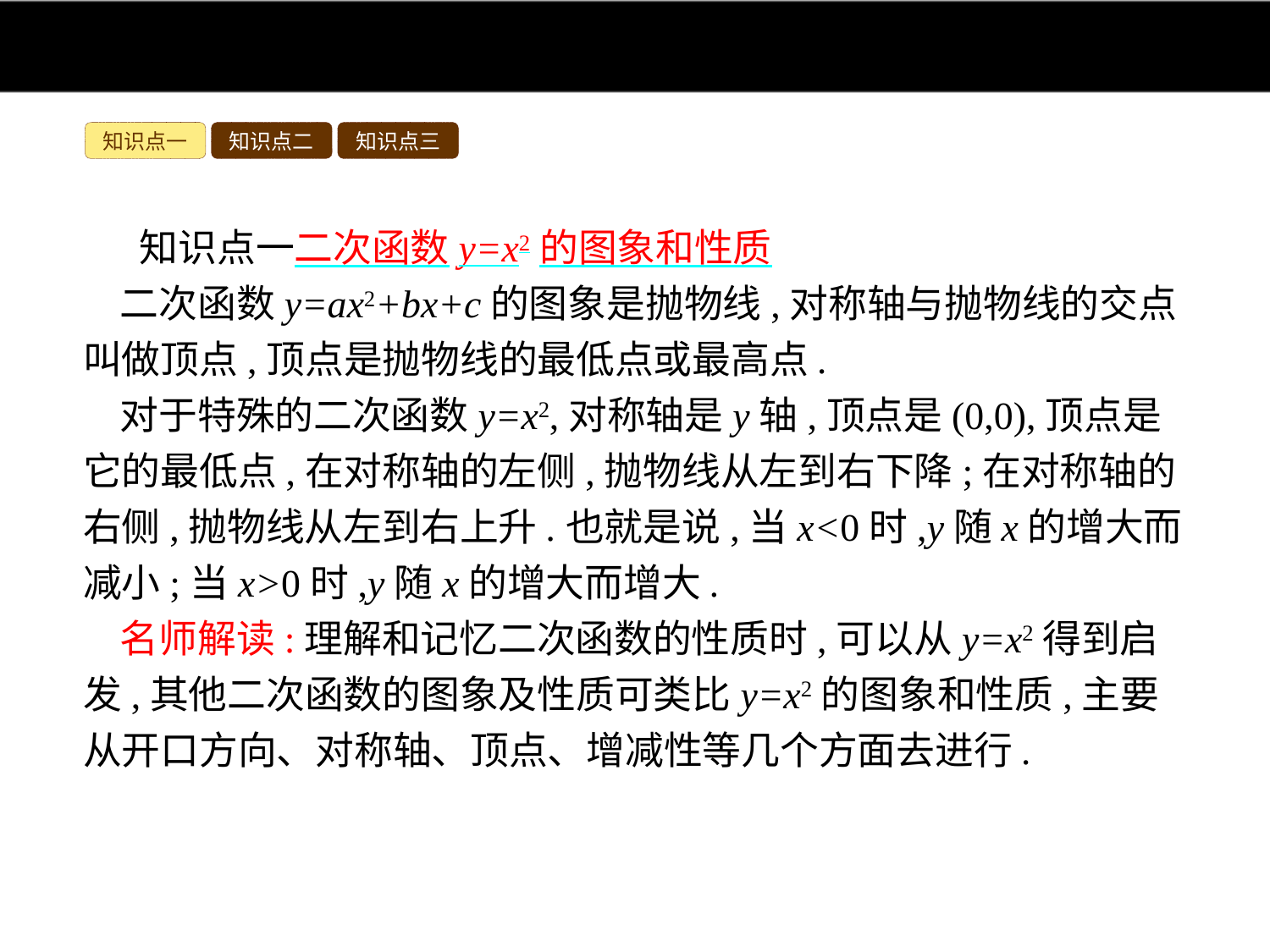

知识点一
知识点二
知识点三
知识点一二次函数y=x2的图象和性质
二次函数y=ax2+bx+c的图象是抛物线,对称轴与抛物线的交点叫做顶点,顶点是抛物线的最低点或最高点.
对于特殊的二次函数y=x2,对称轴是y轴,顶点是(0,0),顶点是它的最低点,在对称轴的左侧,抛物线从左到右下降;在对称轴的右侧,抛物线从左到右上升.也就是说,当x<0时,y随x的增大而减小;当x>0时,y随x的增大而增大.
名师解读:理解和记忆二次函数的性质时,可以从y=x2得到启发,其他二次函数的图象及性质可类比y=x2的图象和性质,主要从开口方向、对称轴、顶点、增减性等几个方面去进行.